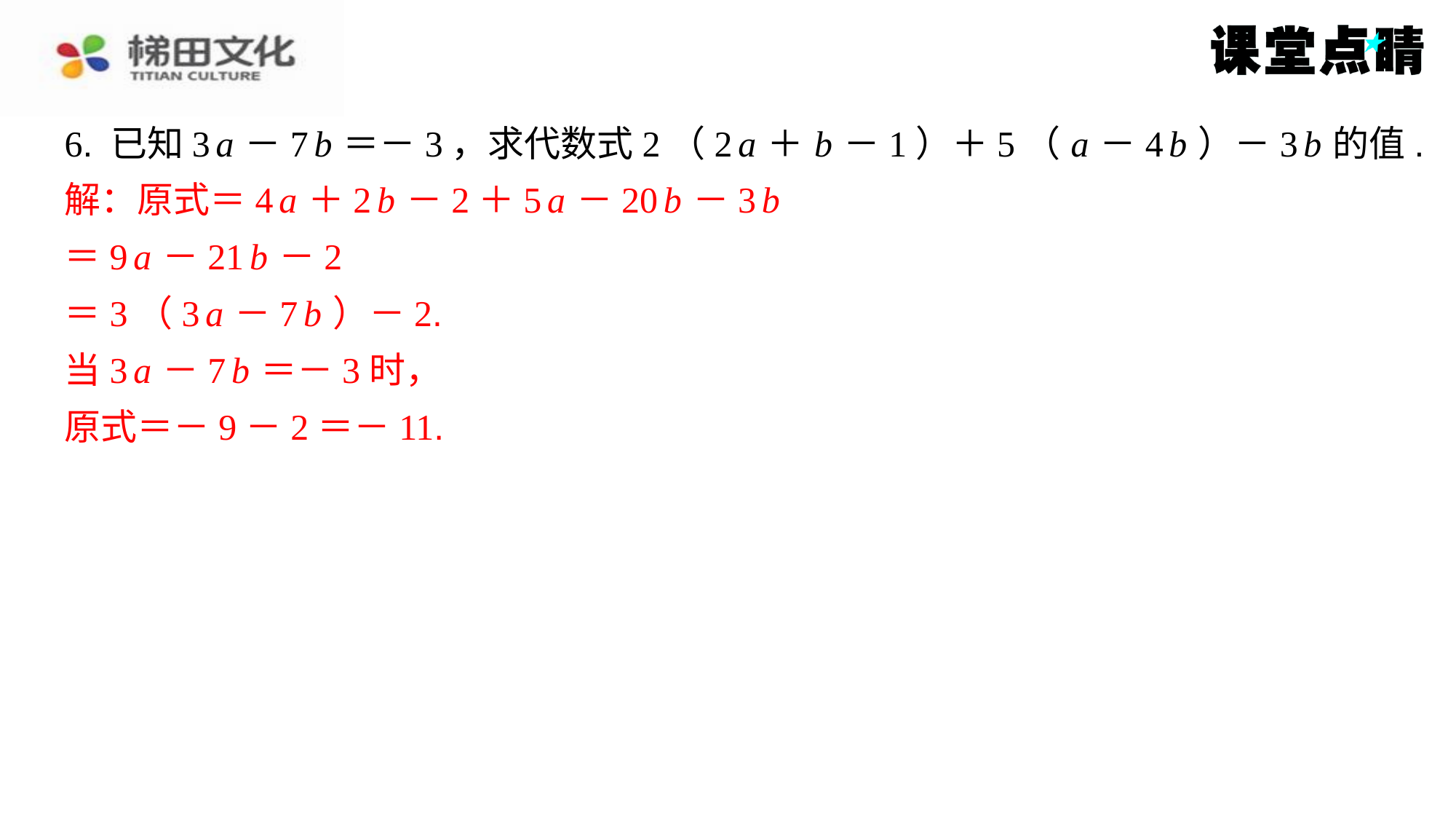

6. 已知3 a －7 b ＝－3，求代数式2（2 a ＋ b －1）＋5（ a －4 b ）－3 b 的值.
解：原式＝4 a ＋2 b －2＋5 a －20 b －3 b
＝9 a －21 b －2
＝3（3 a －7 b ）－2.
当3 a －7 b ＝－3时，
原式＝－9－2＝－11.
解：原式＝4 a ＋2 b －2＋5 a －20 b －3 b
＝9 a －21 b －2
＝3（3 a －7 b ）－2.
当3 a －7 b ＝－3时，
原式＝－9－2＝－11.